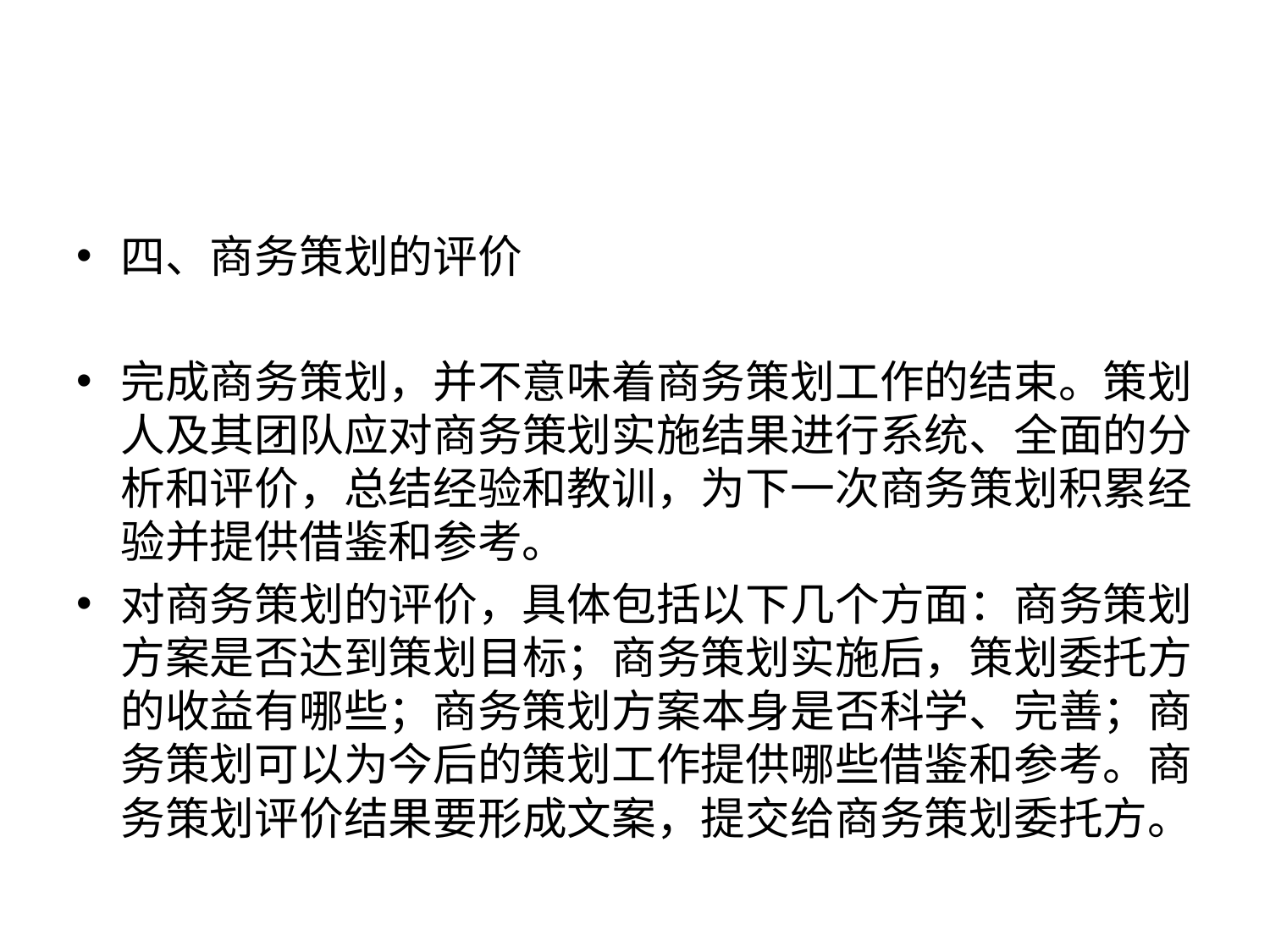

#
四、商务策划的评价

完成商务策划，并不意味着商务策划工作的结束。策划人及其团队应对商务策划实施结果进行系统、全面的分析和评价，总结经验和教训，为下一次商务策划积累经验并提供借鉴和参考。
对商务策划的评价，具体包括以下几个方面：商务策划方案是否达到策划目标；商务策划实施后，策划委托方的收益有哪些；商务策划方案本身是否科学、完善；商务策划可以为今后的策划工作提供哪些借鉴和参考。商务策划评价结果要形成文案，提交给商务策划委托方。